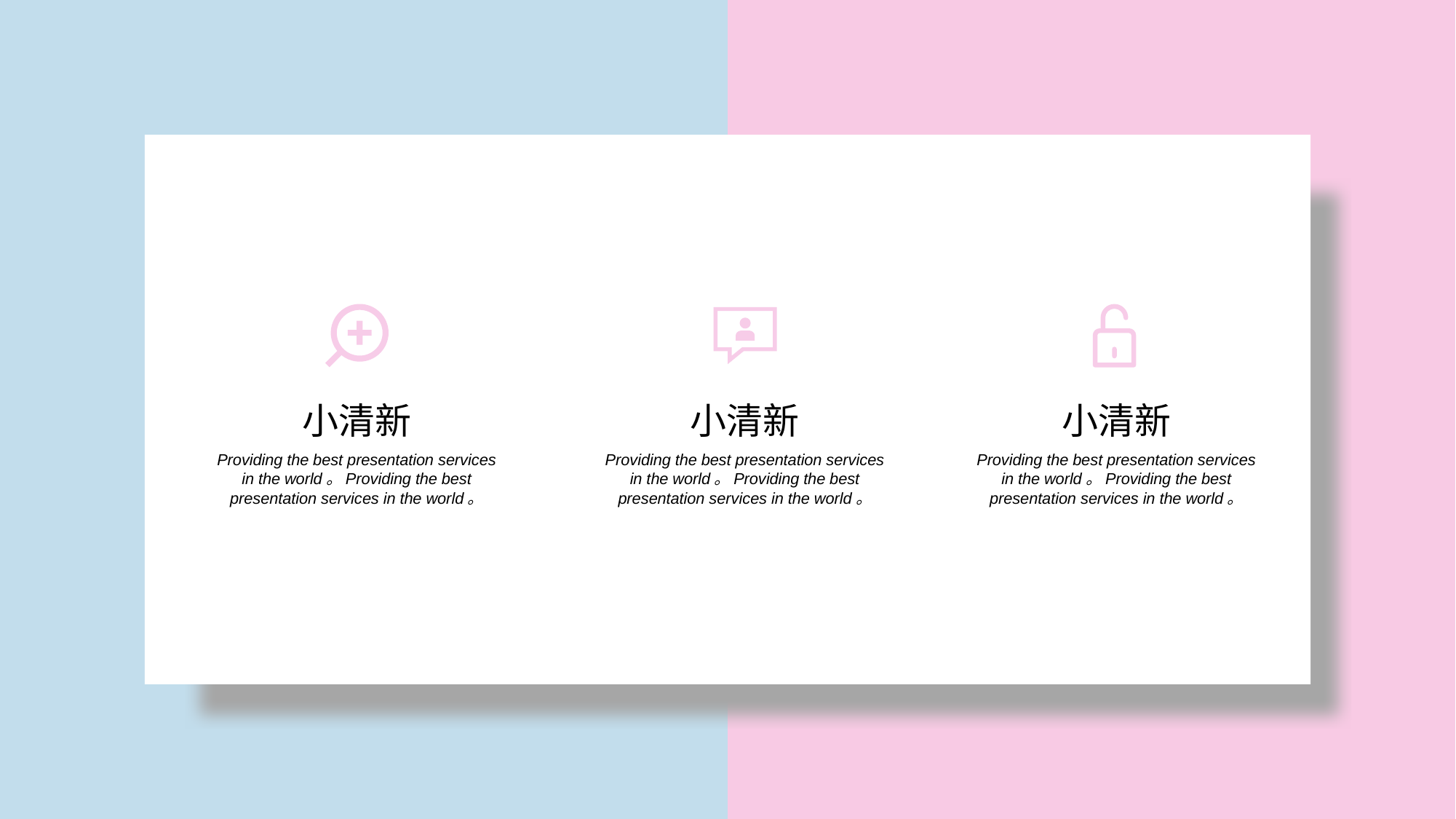

小清新
Providing the best presentation services in the world。Providing the best presentation services in the world。
小清新
Providing the best presentation services in the world。Providing the best presentation services in the world。
小清新
Providing the best presentation services in the world。Providing the best presentation services in the world。